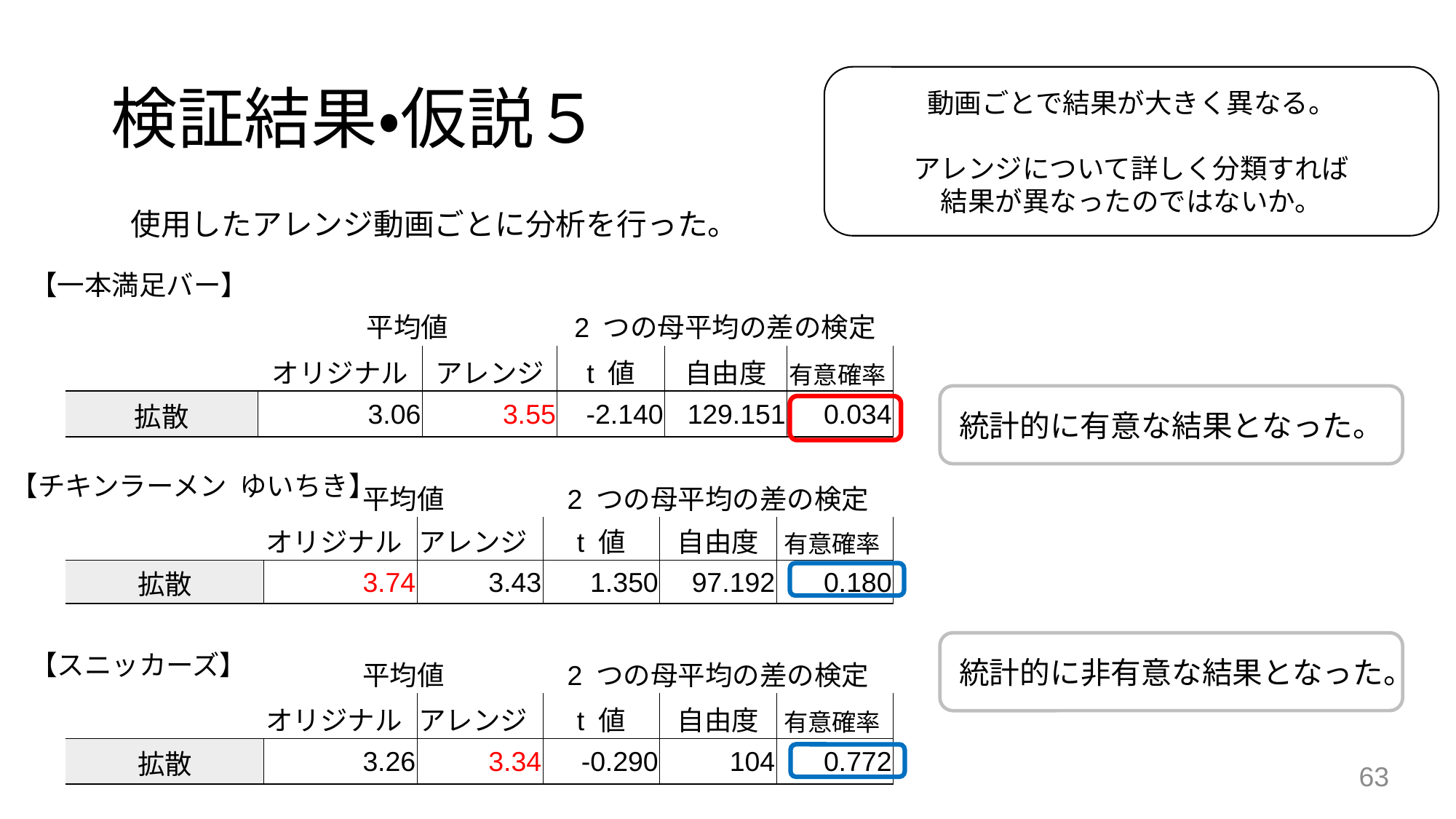

# 検証結果・仮説５
動画ごとで結果が大きく異なる。

アレンジについて詳しく分類すれば
結果が異なったのではないか。
使用したアレンジ動画ごとに分析を行った。
【一本満足バー】
|  | 平均値 |  | 2 つの母平均の差の検定 |  |  |
| --- | --- | --- | --- | --- | --- |
|  | オリジナル | アレンジ | t 値 | 自由度 | 有意確率 |
| 拡散 | 3.06 | 3.55 | -2.140 | 129.151 | 0.034 |
統計的に有意な結果となった。

【チキンラーメン  ゆいちき】
|  | 平均値 |  | 2 つの母平均の差の検定 |  |  |
| --- | --- | --- | --- | --- | --- |
|  | オリジナル | アレンジ | t 値 | 自由度 | 有意確率 |
| 拡散 | 3.74 | 3.43 | 1.350 | 97.192 | 0.180 |

統計的に非有意な結果となった。
【スニッカーズ】
|  | 平均値 |  | 2 つの母平均の差の検定 |  |  |
| --- | --- | --- | --- | --- | --- |
|  | オリジナル | アレンジ | t 値 | 自由度 | 有意確率 |
| 拡散 | 3.26 | 3.34 | -0.290 | 104 | 0.772 |

63